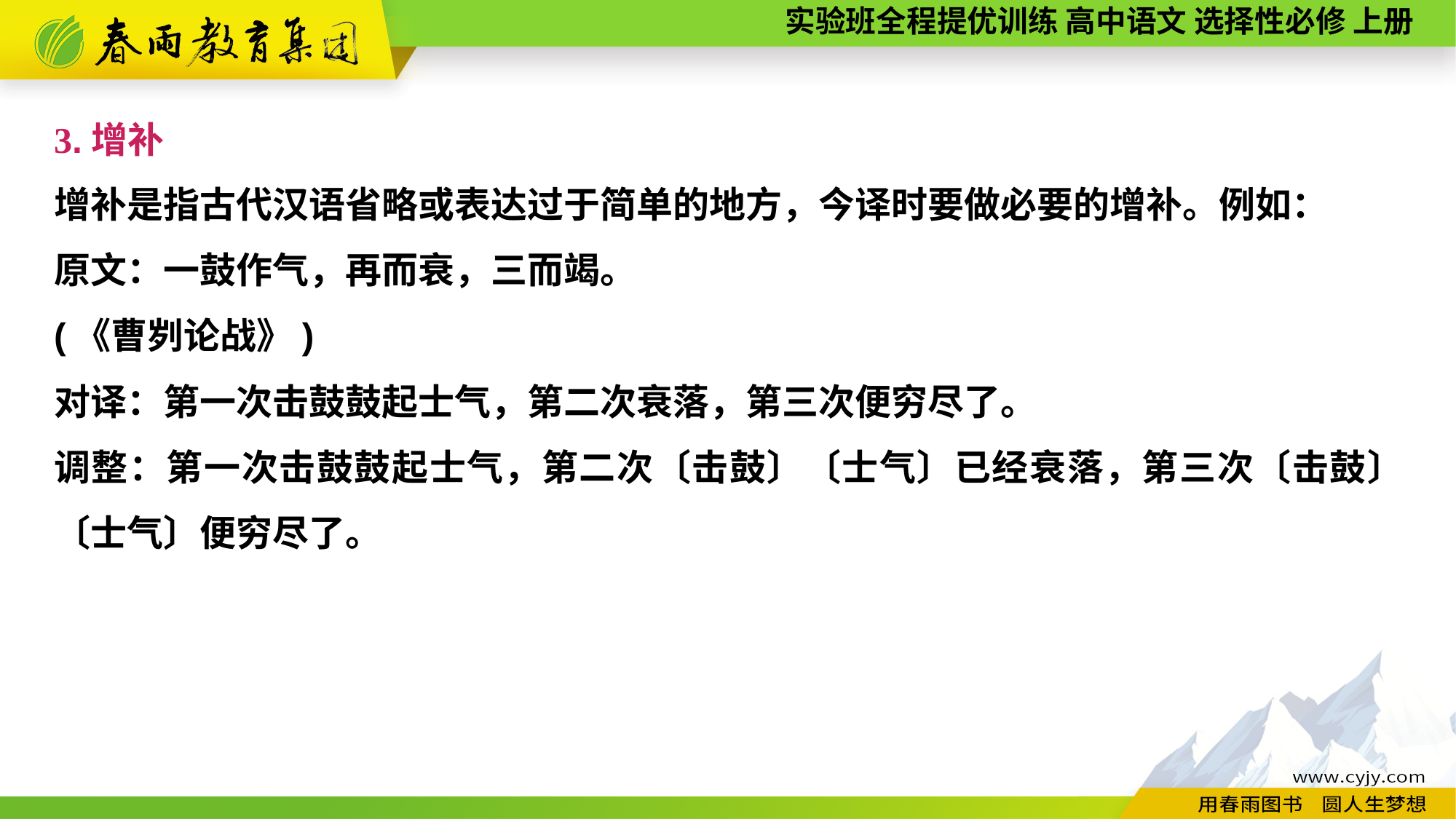

3.增补
增补是指古代汉语省略或表达过于简单的地方，今译时要做必要的增补。例如：
原文：一鼓作气，再而衰，三而竭。
(《曹刿论战》)
对译：第一次击鼓鼓起士气，第二次衰落，第三次便穷尽了。
调整：第一次击鼓鼓起士气，第二次〔击鼓〕〔士气〕已经衰落，第三次〔击鼓〕〔士气〕便穷尽了。